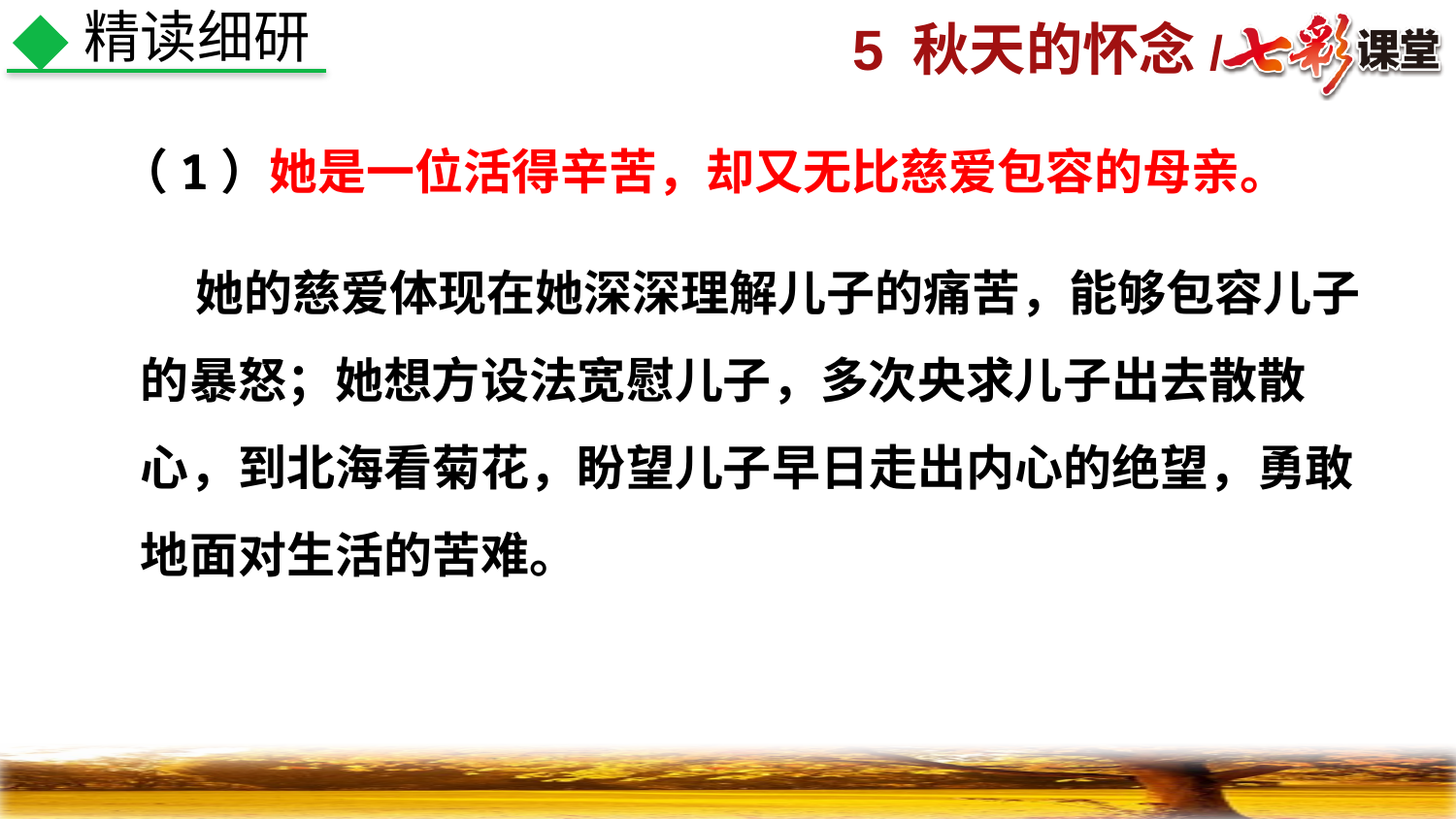

精读细研

（1）她是一位活得辛苦，却又无比慈爱包容的母亲。
    她的慈爱体现在她深深理解儿子的痛苦，能够包容儿子的暴怒；她想方设法宽慰儿子，多次央求儿子出去散散心，到北海看菊花，盼望儿子早日走出内心的绝望，勇敢地面对生活的苦难。